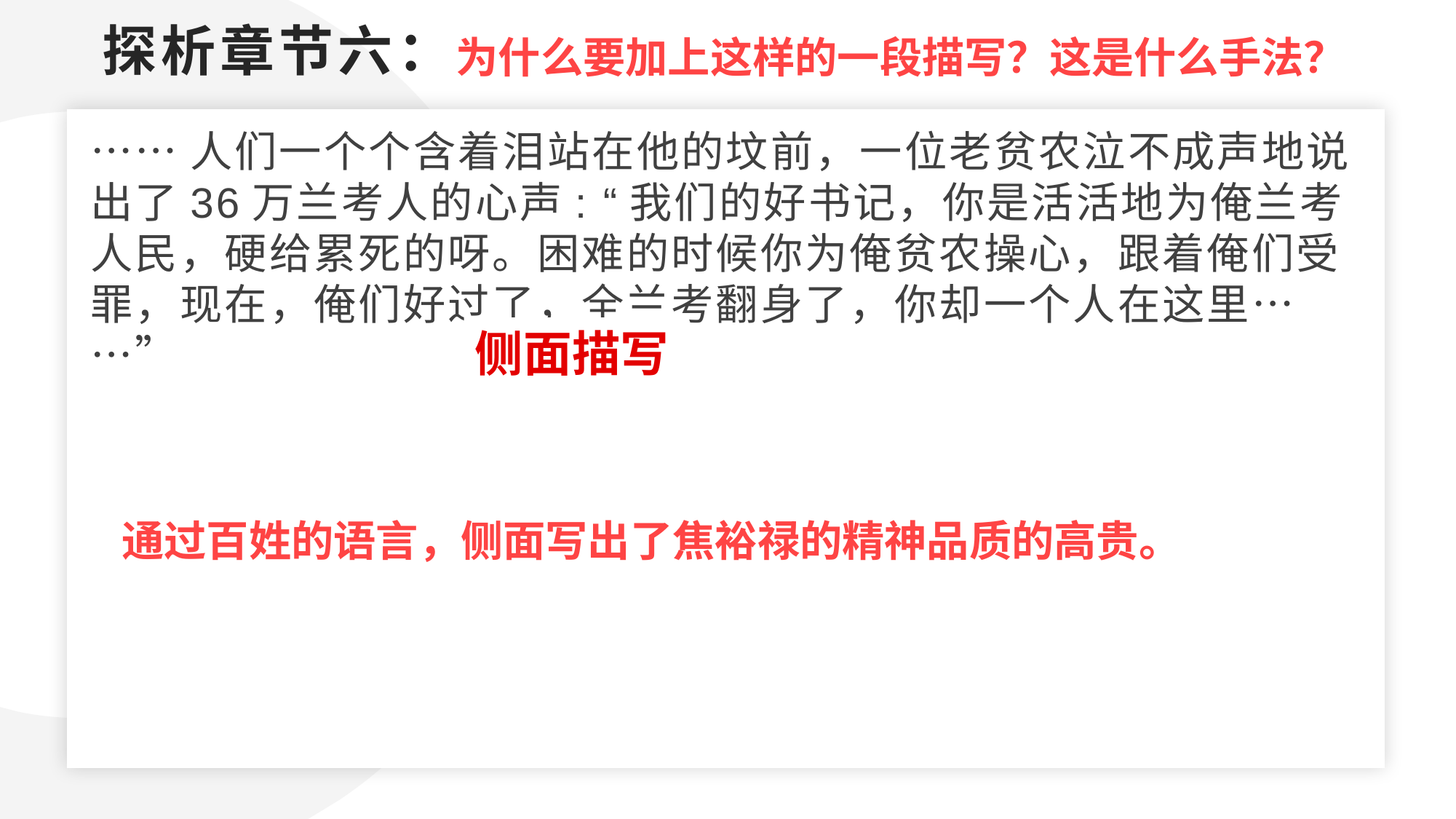

为什么要加上这样的一段描写？这是什么手法？
探析章节六：
送走了风沙滚滚的春天，又送走了暴雨集中的夏季，调查队在风里、雨里、沙窝里、激流里度过了一个月又一个月，方圆跋涉了5000余里……也调查得清清楚楚，绘成了详细的排涝泄洪图。
……人们一个个含着泪站在他的坟前，一位老贫农泣不成声地说出了36万兰考人的心声: “我们的好书记，你是活活地为俺兰考人民，硬给累死的呀。困难的时候你为俺贫农操心，跟着俺们受罪，现在，俺们好过了，全兰考翻身了，你却一个人在这里……”
侧面描写
通过百姓的语言，侧面写出了焦裕禄的精神品质的高贵。